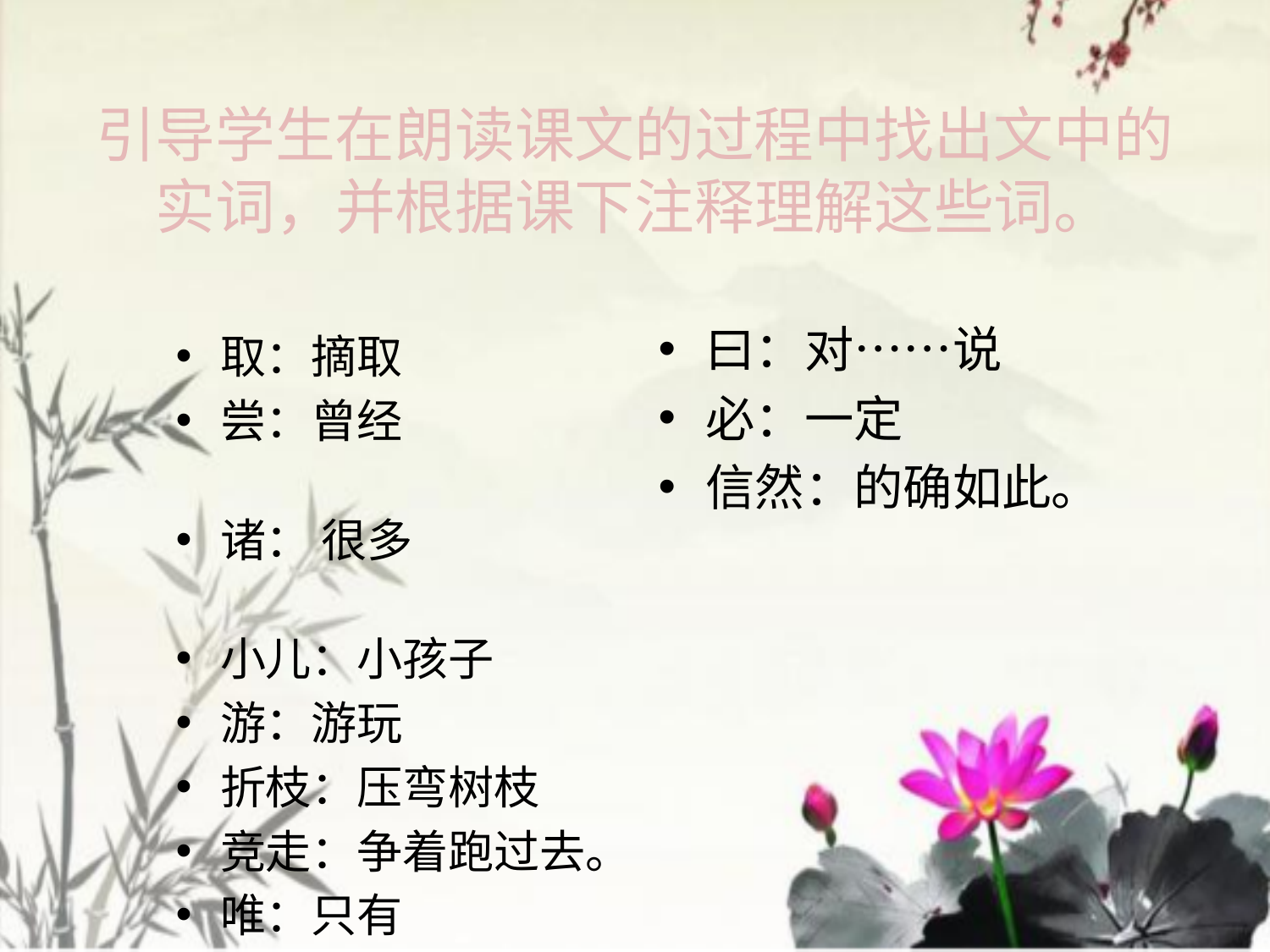

# 引导学生在朗读课文的过程中找出文中的实词，并根据课下注释理解这些词。
曰：对……说
必：一定
信然：的确如此。
取：摘取
尝：曾经
诸： 很多
小儿：小孩子
游：游玩
折枝：压弯树枝
竞走：争着跑过去。
唯：只有